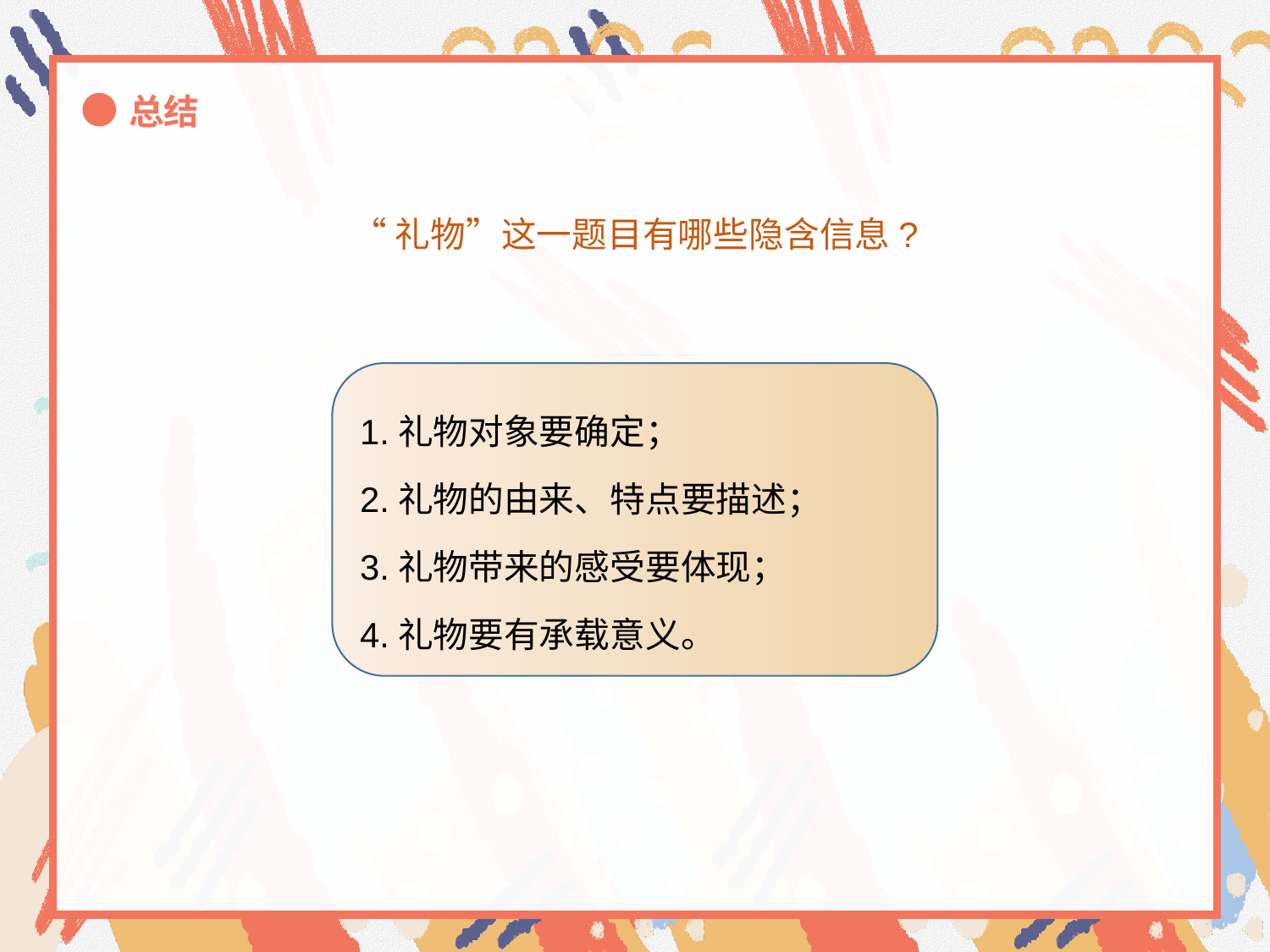

总结

“礼物”这一题目有哪些隐含信息?
1.礼物对象要确定；
2.礼物的由来、特点要描述；
3.礼物带来的感受要体现；
4.礼物要有承载意义。